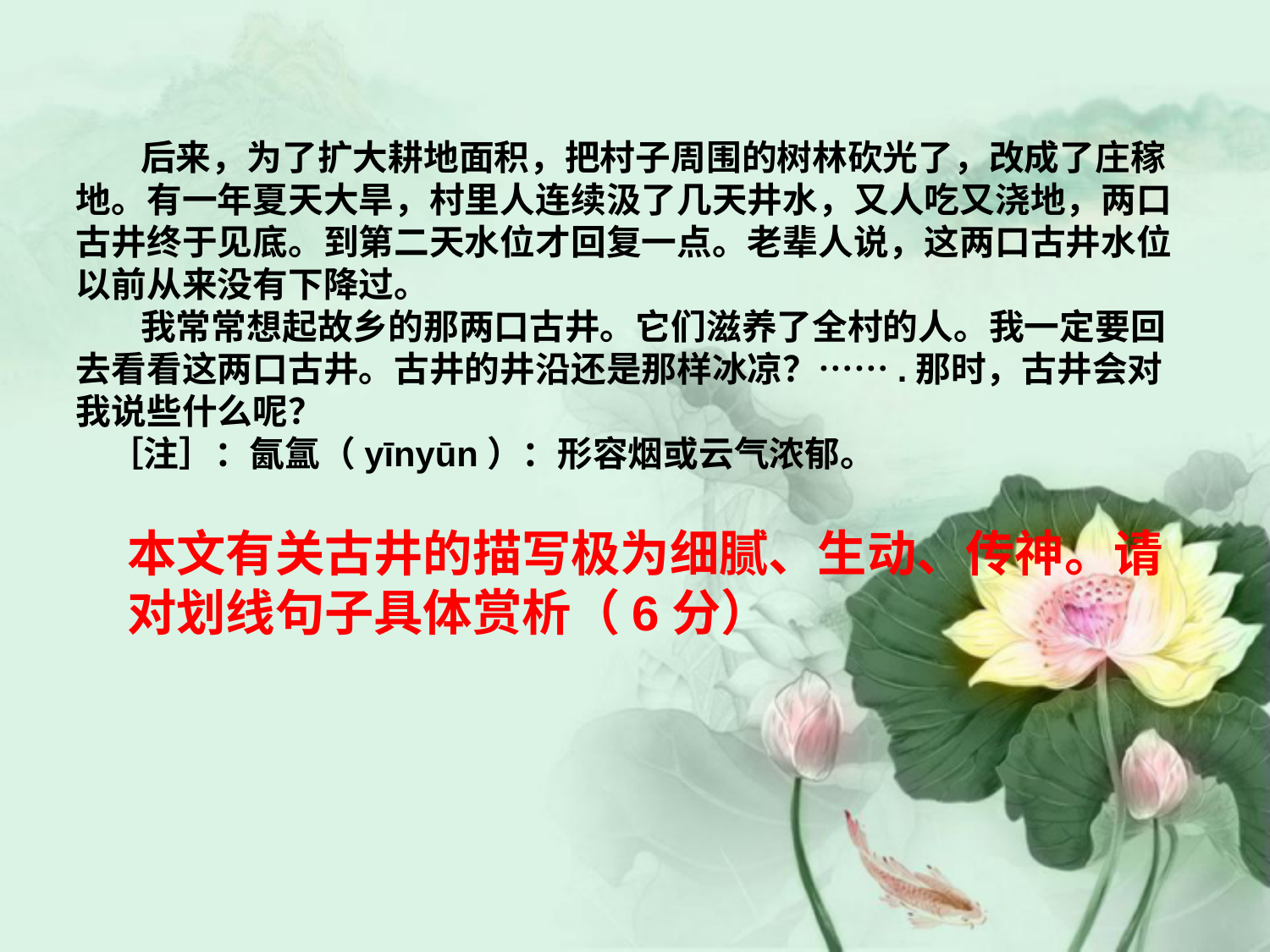

后来，为了扩大耕地面积，把村子周围的树林砍光了，改成了庄稼地。有一年夏天大旱，村里人连续汲了几天井水，又人吃又浇地，两口古井终于见底。到第二天水位才回复一点。老辈人说，这两口古井水位以前从来没有下降过。
       我常常想起故乡的那两口古井。它们滋养了全村的人。我一定要回去看看这两口古井。古井的井沿还是那样冰凉？…….那时，古井会对我说些什么呢？
   ［注］：氤氲（yīnyūn）：形容烟或云气浓郁。

本文有关古井的描写极为细腻、生动、传神。请对划线句子具体赏析（6分）